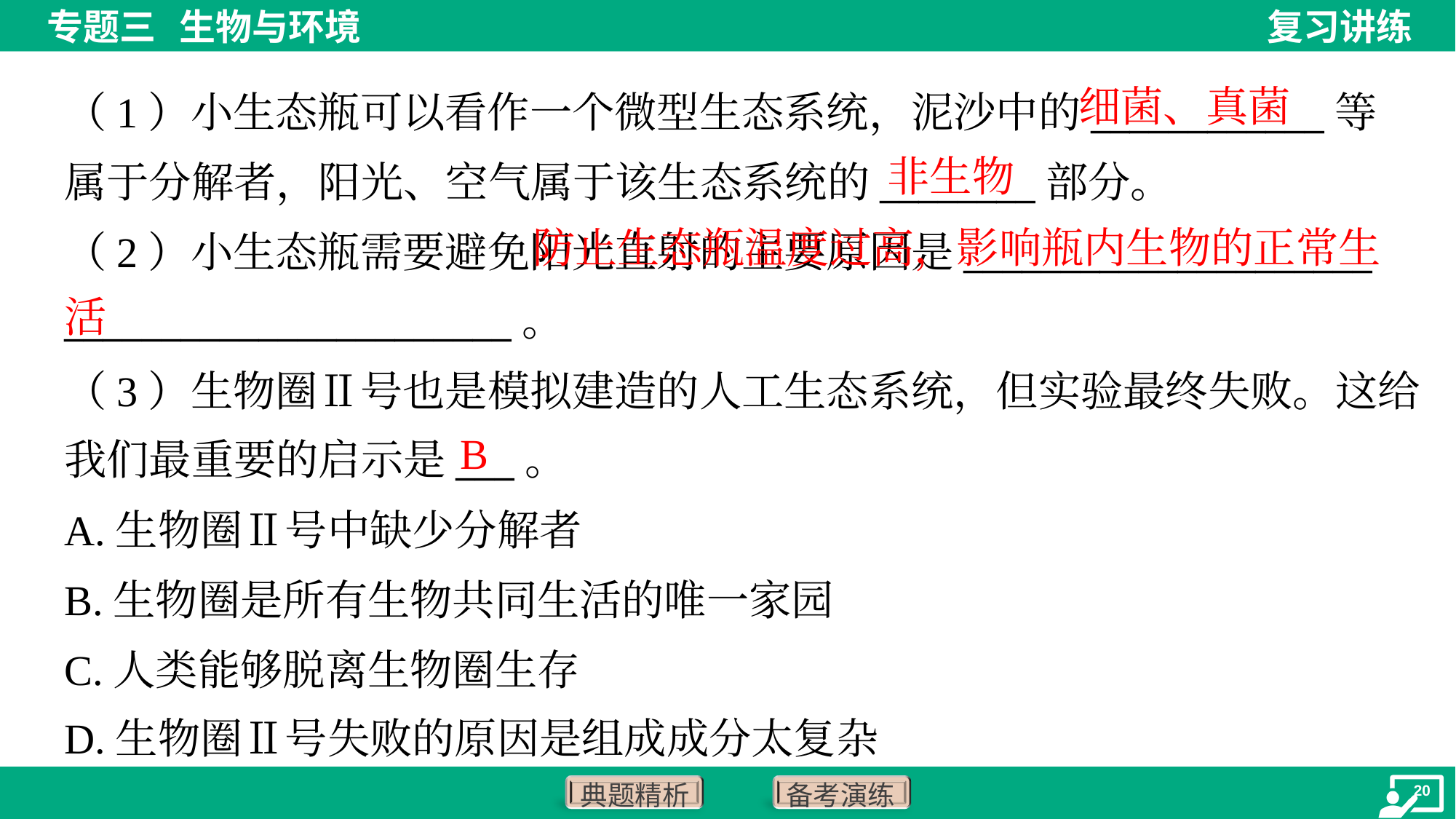

细菌、真菌
（1）小生态瓶可以看作一个微型生态系统，泥沙中的____________等
属于分解者，阳光、空气属于该生态系统的________部分。
（2）小生态瓶需要避免阳光直射的主要原因是_____________________
_______________________。
非生物
                                          防止生态瓶温度过高，影响瓶内生物的正常生活
（3）生物圈Ⅱ号也是模拟建造的人工生态系统，但实验最终失败。这给
我们最重要的启示是___。
B
A.生物圈Ⅱ号中缺少分解者
B.生物圈是所有生物共同生活的唯一家园
C.人类能够脱离生物圈生存
D.生物圈Ⅱ号失败的原因是组成成分太复杂